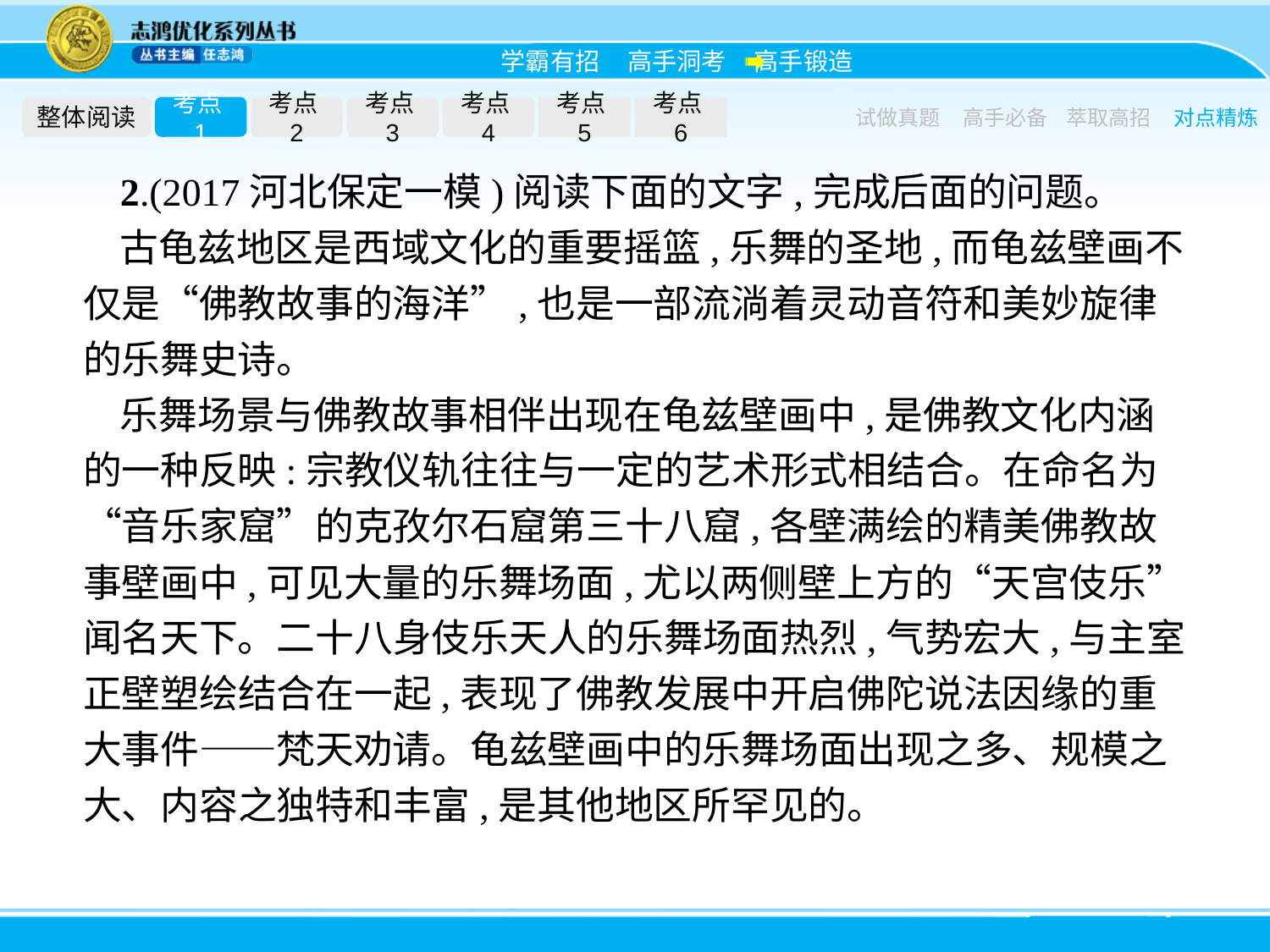

整体阅读
考点1
考点2
考点3
考点4
考点5
考点6
试做真题
高手必备
萃取高招
对点精炼
2.(2017河北保定一模)阅读下面的文字,完成后面的问题。
古龟兹地区是西域文化的重要摇篮,乐舞的圣地,而龟兹壁画不仅是“佛教故事的海洋”,也是一部流淌着灵动音符和美妙旋律的乐舞史诗。
乐舞场景与佛教故事相伴出现在龟兹壁画中,是佛教文化内涵的一种反映:宗教仪轨往往与一定的艺术形式相结合。在命名为“音乐家窟”的克孜尔石窟第三十八窟,各壁满绘的精美佛教故事壁画中,可见大量的乐舞场面,尤以两侧壁上方的“天宫伎乐”闻名天下。二十八身伎乐天人的乐舞场面热烈,气势宏大,与主室正壁塑绘结合在一起,表现了佛教发展中开启佛陀说法因缘的重大事件——梵天劝请。龟兹壁画中的乐舞场面出现之多、规模之大、内容之独特和丰富,是其他地区所罕见的。